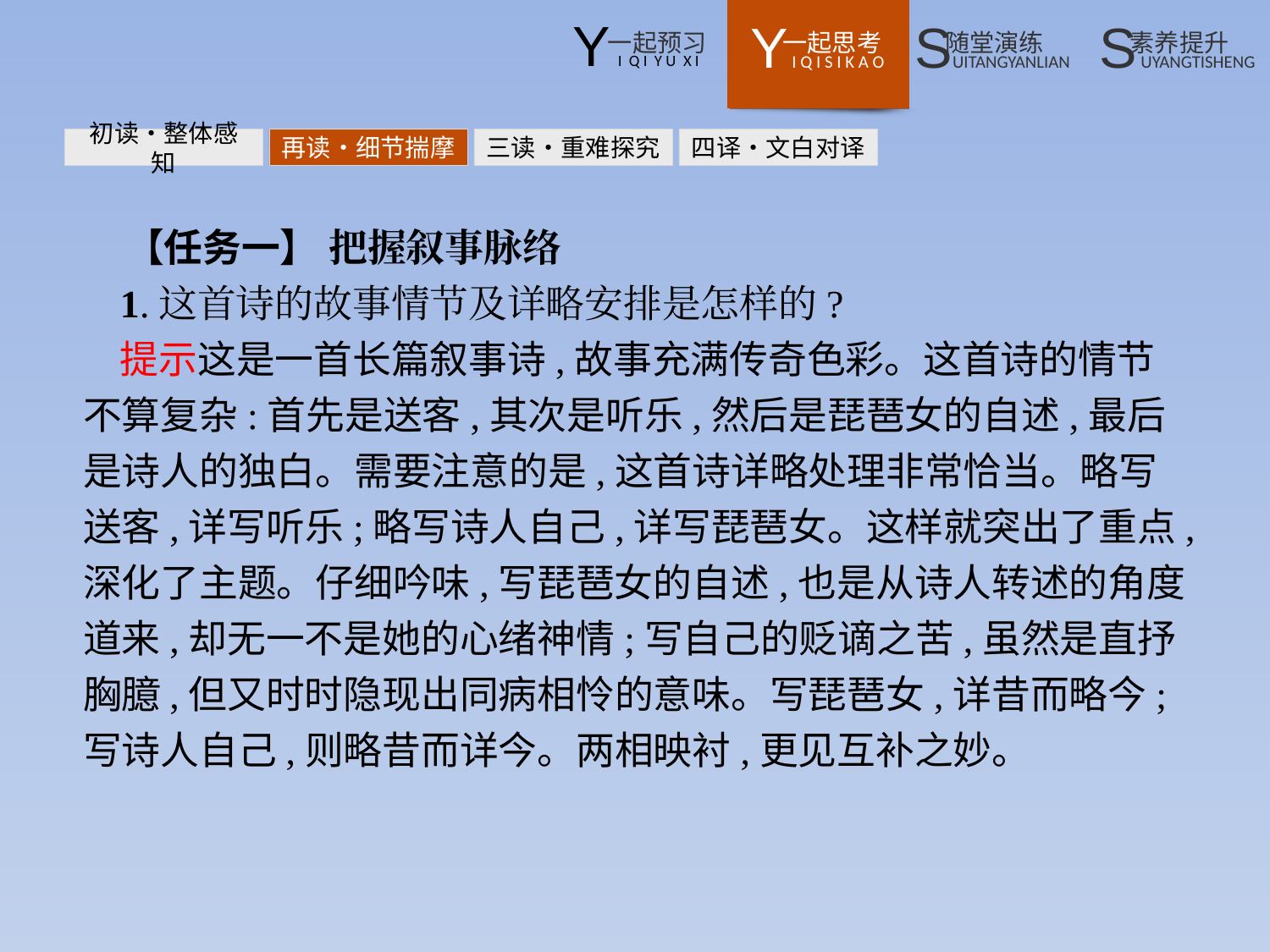

初读•整体感知
再读•细节揣摩
三读•重难探究
四译•文白对译
【任务一】 把握叙事脉络
1.这首诗的故事情节及详略安排是怎样的?
提示这是一首长篇叙事诗,故事充满传奇色彩。这首诗的情节不算复杂:首先是送客,其次是听乐,然后是琵琶女的自述,最后是诗人的独白。需要注意的是,这首诗详略处理非常恰当。略写送客,详写听乐;略写诗人自己,详写琵琶女。这样就突出了重点,深化了主题。仔细吟味,写琵琶女的自述,也是从诗人转述的角度道来,却无一不是她的心绪神情;写自己的贬谪之苦,虽然是直抒胸臆,但又时时隐现出同病相怜的意味。写琵琶女,详昔而略今;写诗人自己,则略昔而详今。两相映衬,更见互补之妙。